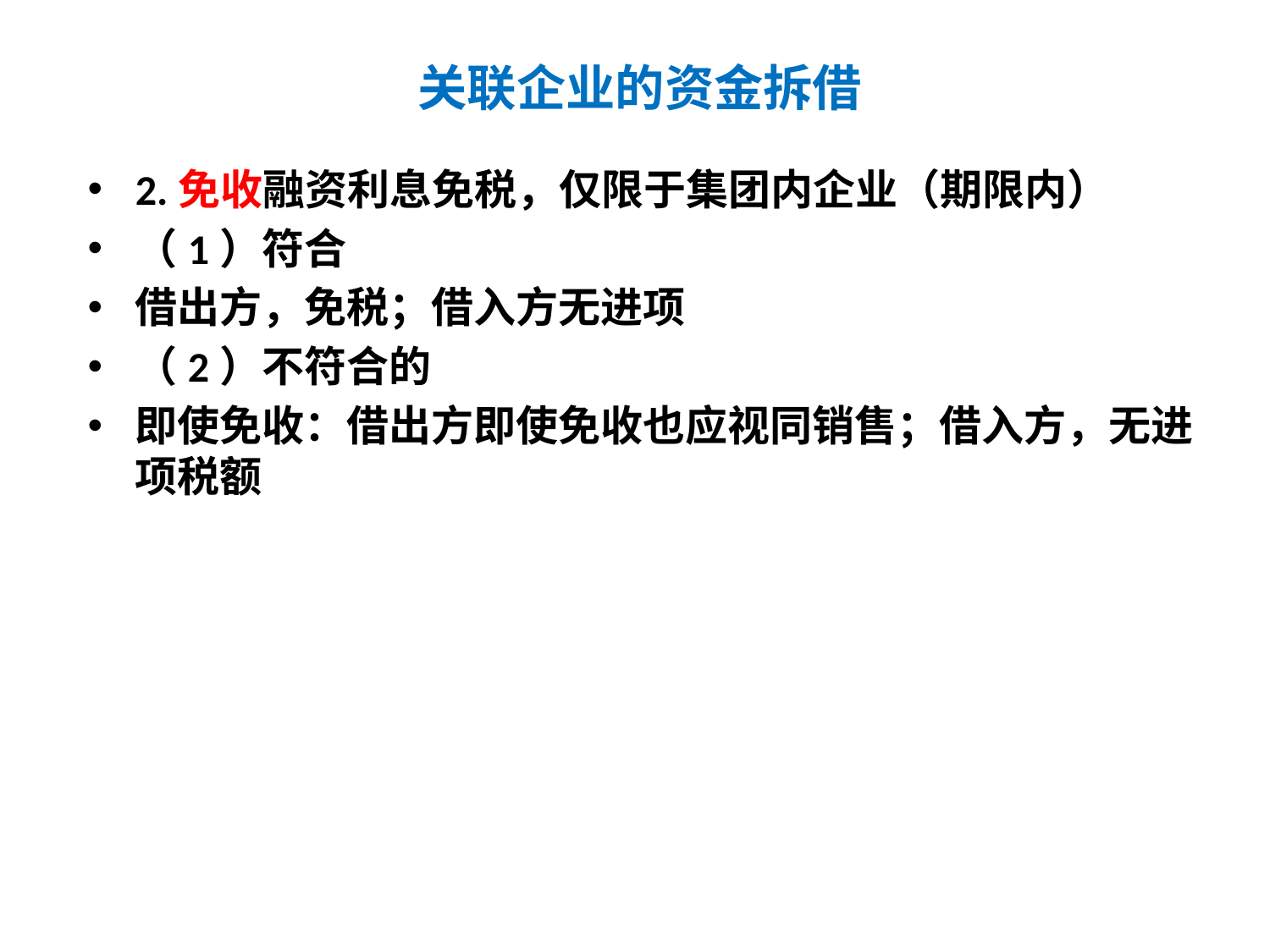

# 关联企业的资金拆借
2.免收融资利息免税，仅限于集团内企业（期限内）
（1）符合
借出方，免税；借入方无进项
（2）不符合的
即使免收：借出方即使免收也应视同销售；借入方，无进项税额